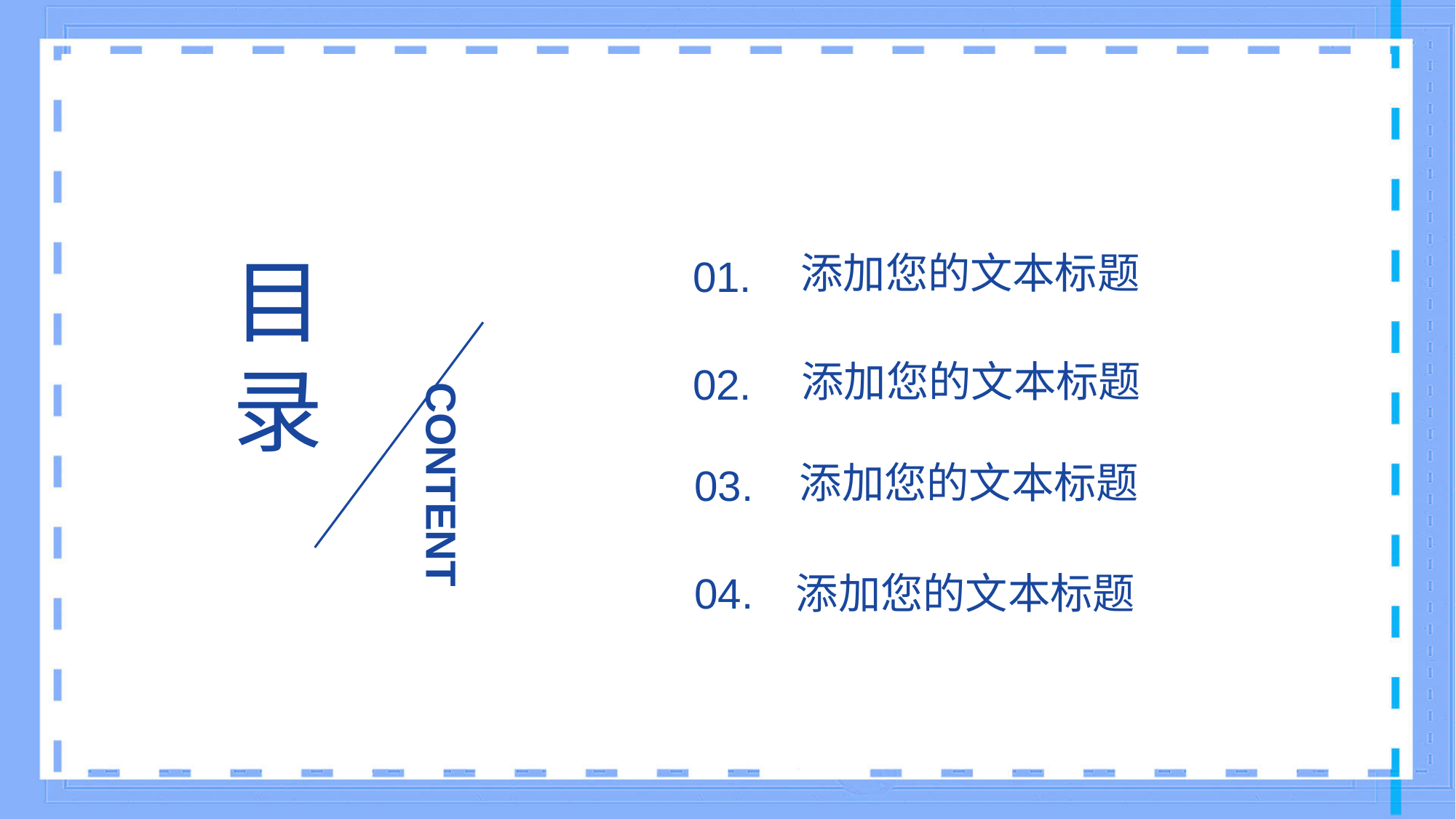

目
录
添加您的文本标题
01.
添加您的文本标题
02.
CONTENT
添加您的文本标题

03.
04.
添加您的文本标题